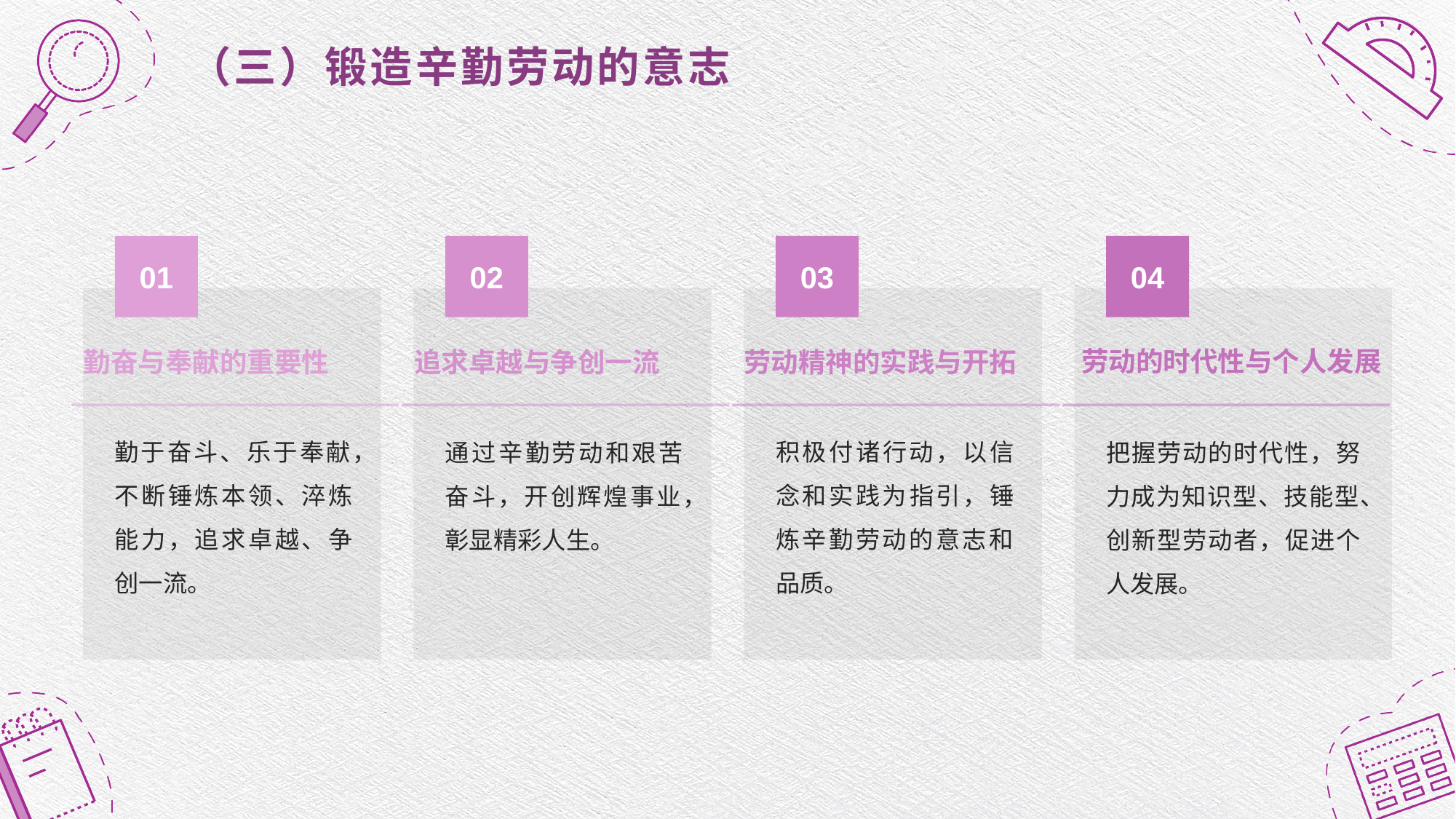

（三）锻造辛勤劳动的意志
01
02
03
04

劳动的时代性与个人发展
勤奋与奉献的重要性
劳动精神的实践与开拓
追求卓越与争创一流
勤于奋斗、乐于奉献，不断锤炼本领、淬炼能力，追求卓越、争创一流。
积极付诸行动，以信念和实践为指引，锤炼辛勤劳动的意志和品质。
通过辛勤劳动和艰苦奋斗，开创辉煌事业，彰显精彩人生。
把握劳动的时代性，努力成为知识型、技能型、创新型劳动者，促进个人发展。